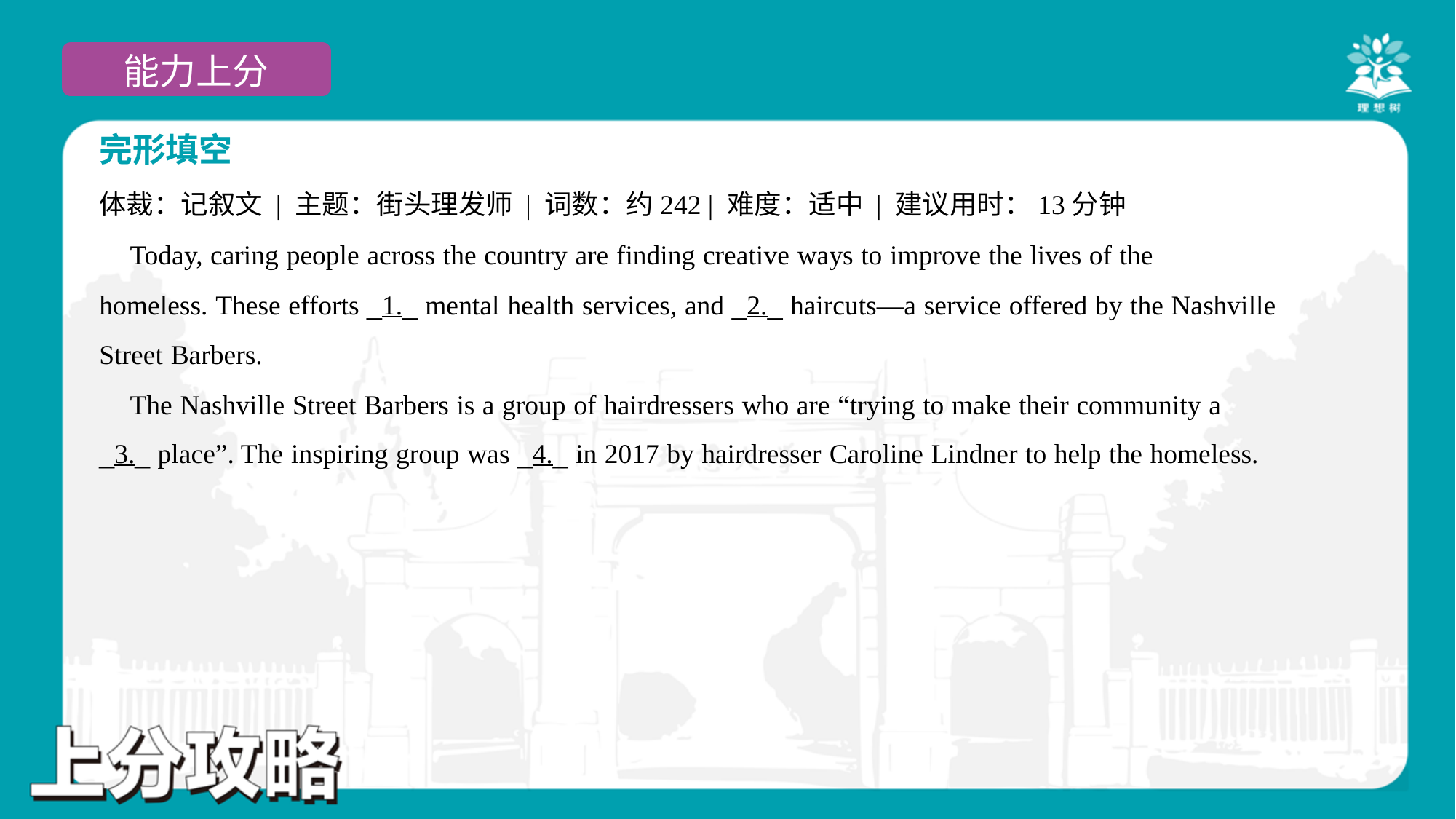

完形填空
体裁：记叙文 | 主题：街头理发师 | 词数：约242 | 难度：适中 | 建议用时：13分钟
    Today, caring people across the country are finding creative ways to improve the lives of the
homeless. These efforts _1._ mental health services, and _2._ haircuts—a service offered by the Nashville
Street Barbers.
    The Nashville Street Barbers is a group of hairdressers who are “trying to make their community a
_3._ place”. The inspiring group was _4._ in 2017 by hairdresser Caroline Lindner to help the homeless.#3